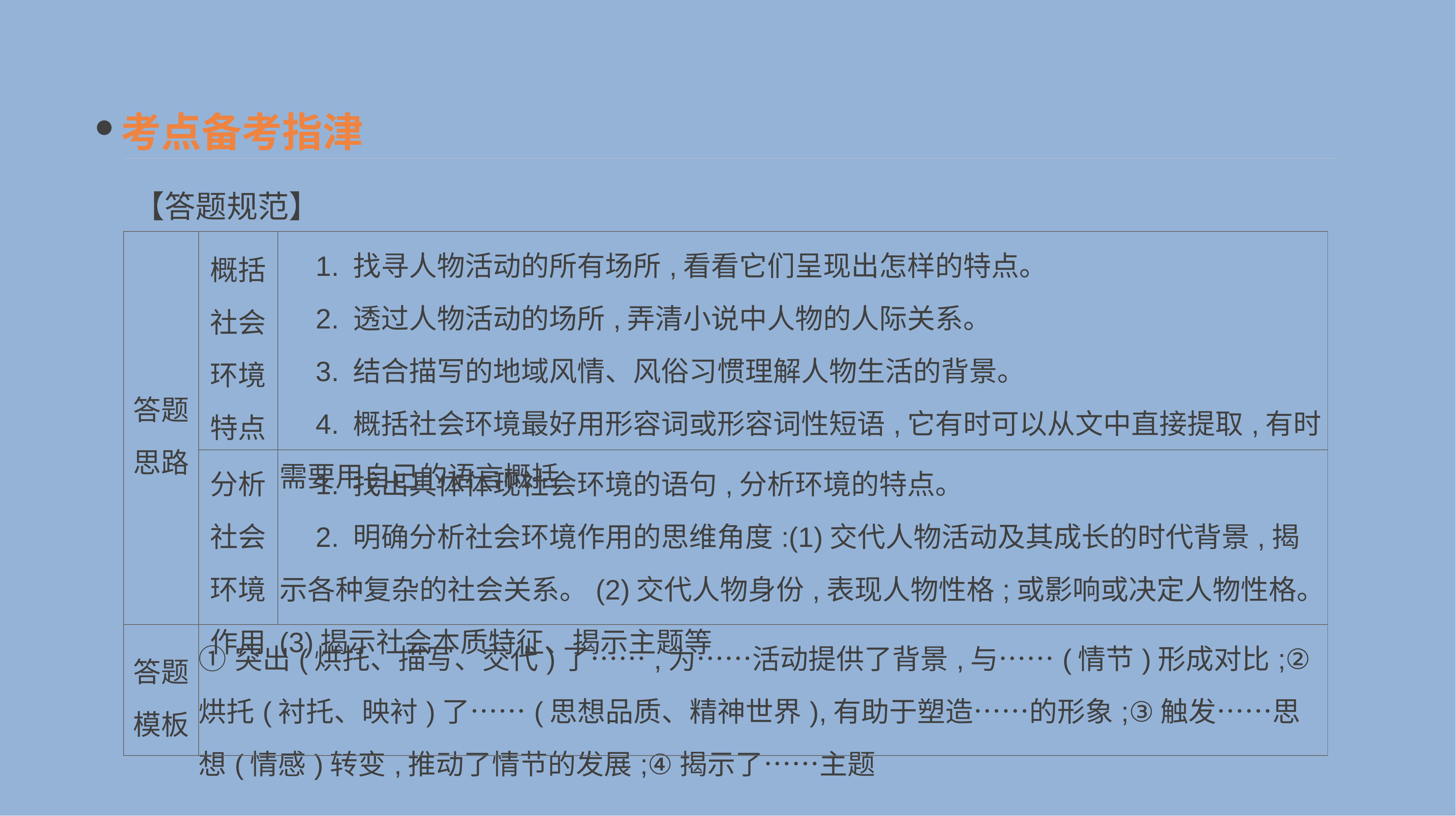

考点备考指津

【答题规范】
| 答题 思路 | 概括社会 环境特点 | 1. 找寻人物活动的所有场所,看看它们呈现出怎样的特点。 　2. 透过人物活动的场所,弄清小说中人物的人际关系。 　3. 结合描写的地域风情、风俗习惯理解人物生活的背景。 　4. 概括社会环境最好用形容词或形容词性短语,它有时可以从文中直接提取,有时需要用自己的语言概括 |
| --- | --- | --- |
|  | 分析社会 环境作用 | 1. 找出具体体现社会环境的语句,分析环境的特点。 　2. 明确分析社会环境作用的思维角度:(1)交代人物活动及其成长的时代背景,揭示各种复杂的社会关系。(2)交代人物身份,表现人物性格;或影响或决定人物性格。(3)揭示社会本质特征、揭示主题等 |
| 答题模板 | ①突出(烘托、描写、交代)了……,为……活动提供了背景,与……(情节)形成对比;②烘托(衬托、映衬)了……(思想品质、精神世界),有助于塑造……的形象;③触发……思想(情感)转变,推动了情节的发展;④揭示了……主题 |  |